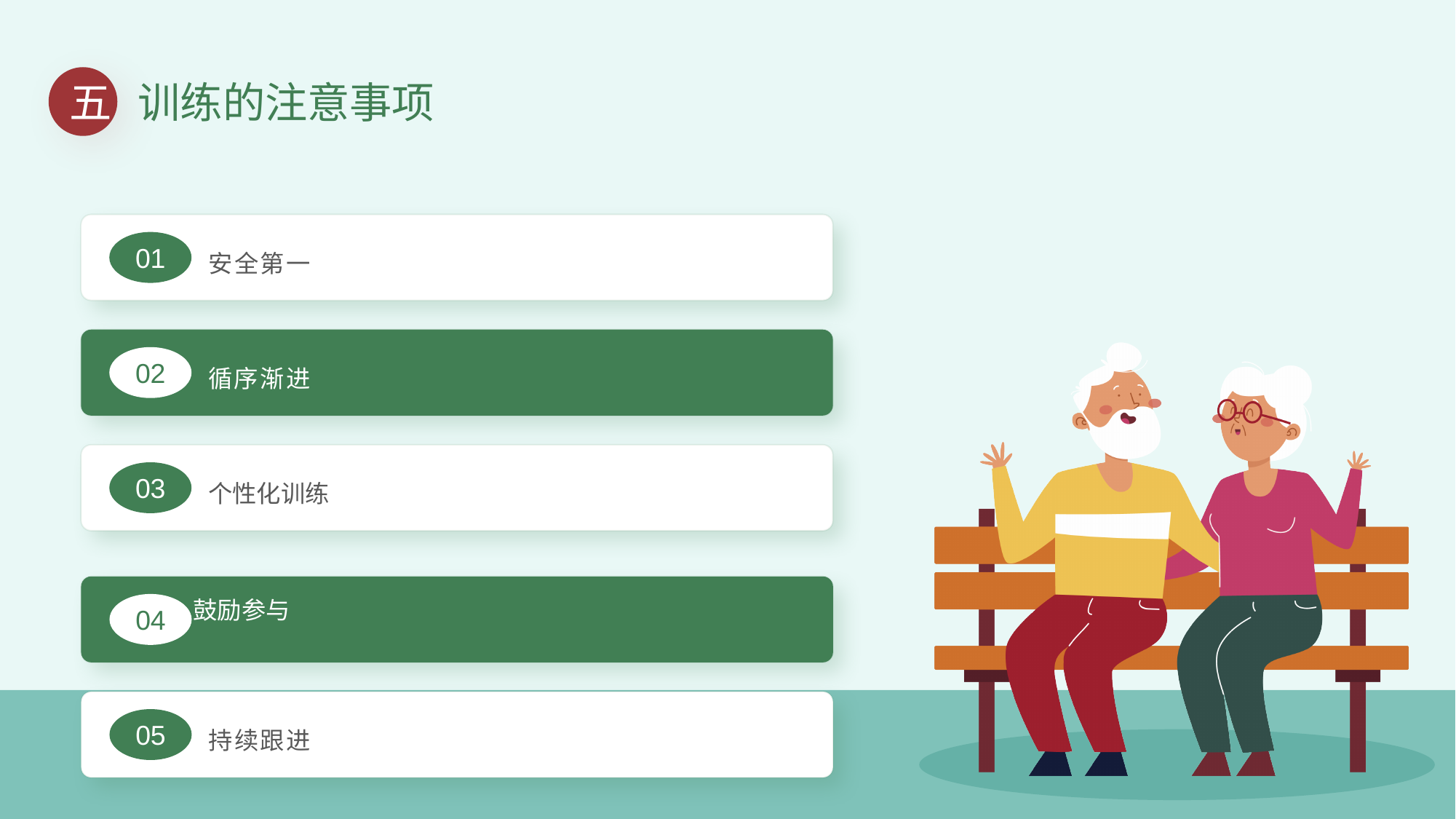

五
训练的注意事项

安全第一
01

循序渐进
02

个性化训练
03
鼓励参与

04

持续跟进
05